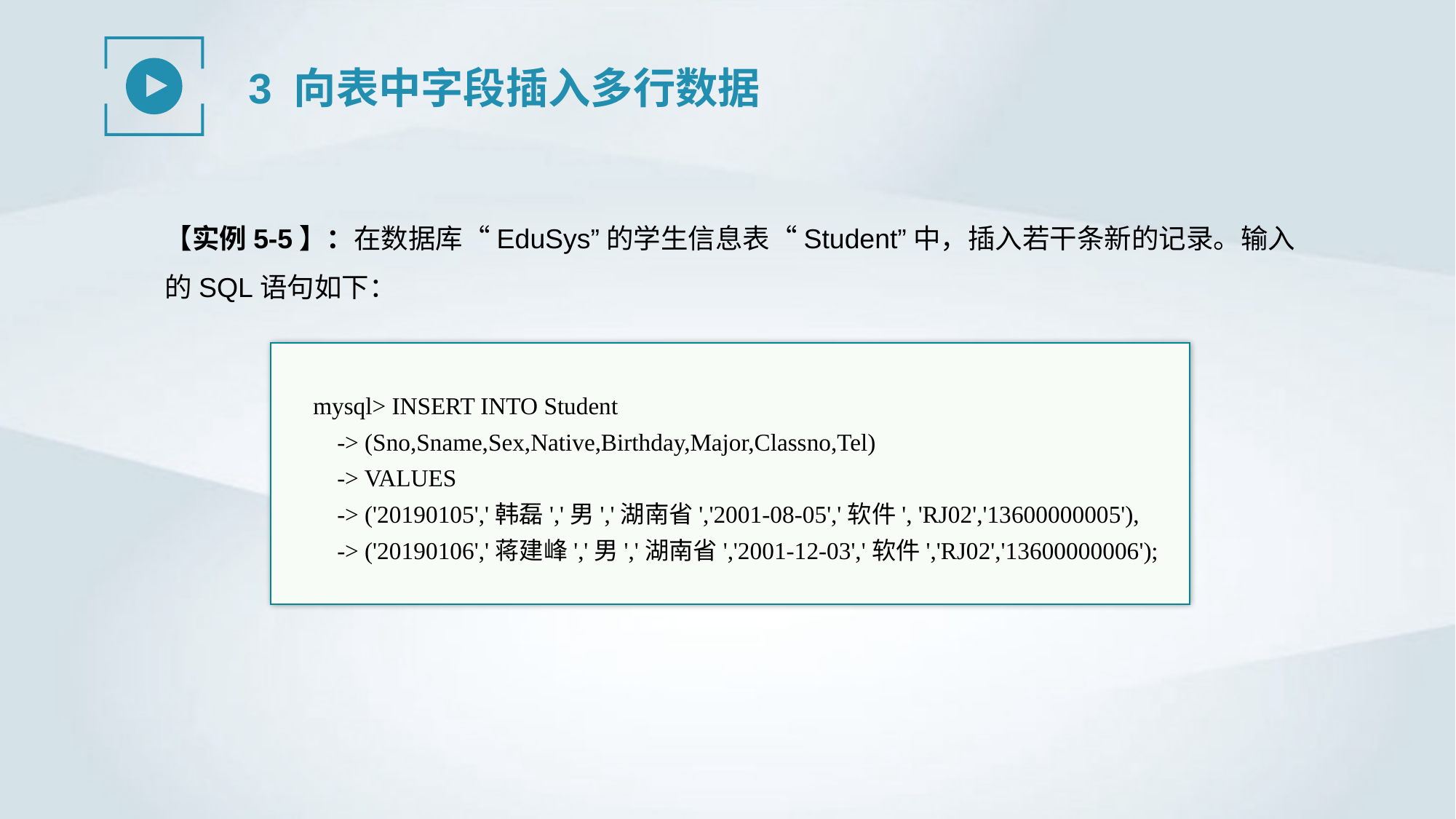

3 向表中字段插入多行数据
【实例5-5】：在数据库“EduSys”的学生信息表“Student”中，插入若干条新的记录。输入的SQL语句如下：
mysql> INSERT INTO Student
    -> (Sno,Sname,Sex,Native,Birthday,Major,Classno,Tel)
    -> VALUES
    -> ('20190105','韩磊','男','湖南省','2001-08-05','软件', 'RJ02','13600000005'),
    -> ('20190106','蒋建峰','男','湖南省','2001-12-03','软件','RJ02','13600000006');